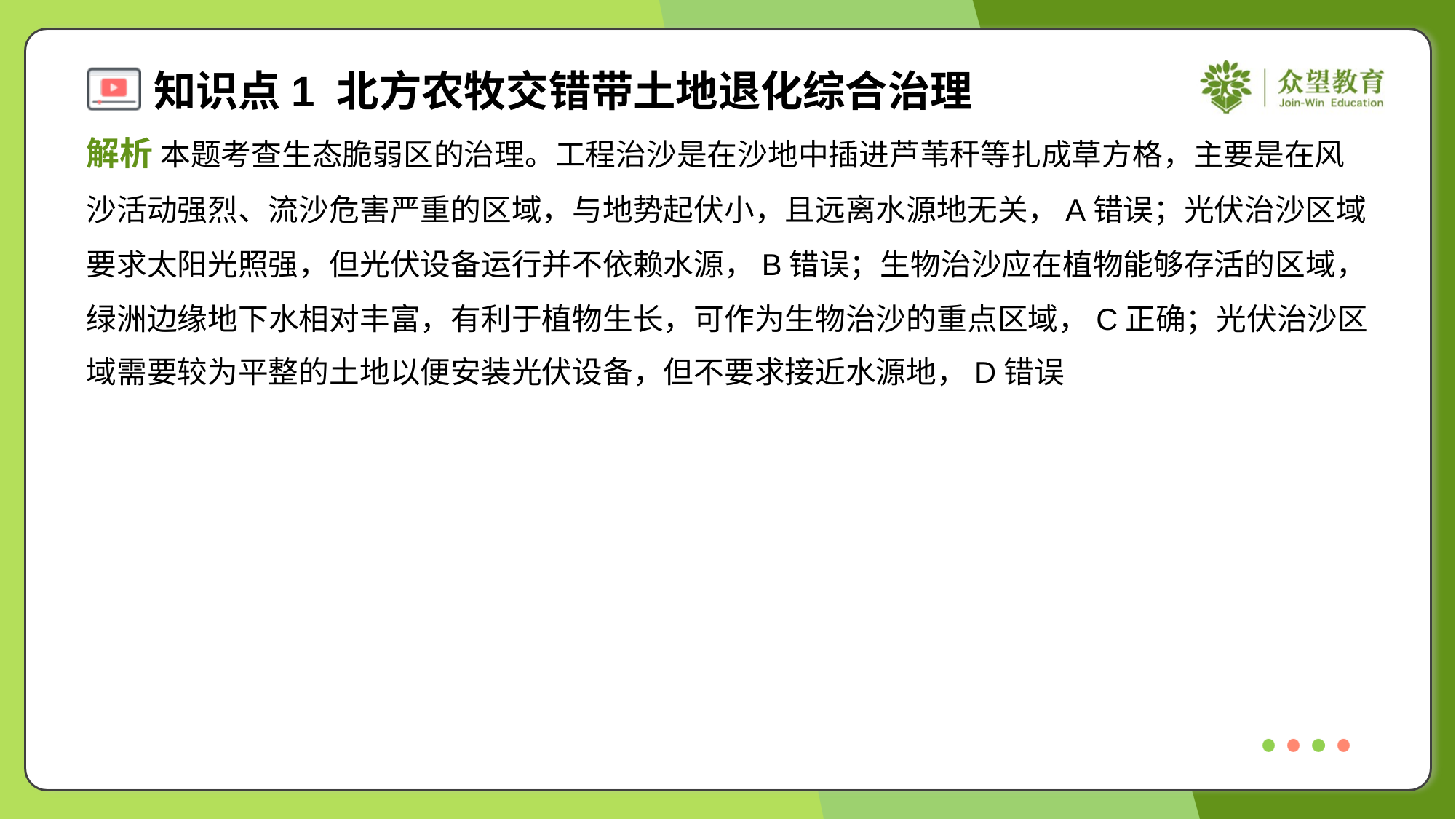

解析 本题考查生态脆弱区的治理。工程治沙是在沙地中插进芦苇秆等扎成草方格，主要是在风
沙活动强烈、流沙危害严重的区域，与地势起伏小，且远离水源地无关，A错误；光伏治沙区域
要求太阳光照强，但光伏设备运行并不依赖水源，B错误；生物治沙应在植物能够存活的区域，
绿洲边缘地下水相对丰富，有利于植物生长，可作为生物治沙的重点区域，C正确；光伏治沙区
域需要较为平整的土地以便安装光伏设备，但不要求接近水源地，D错误